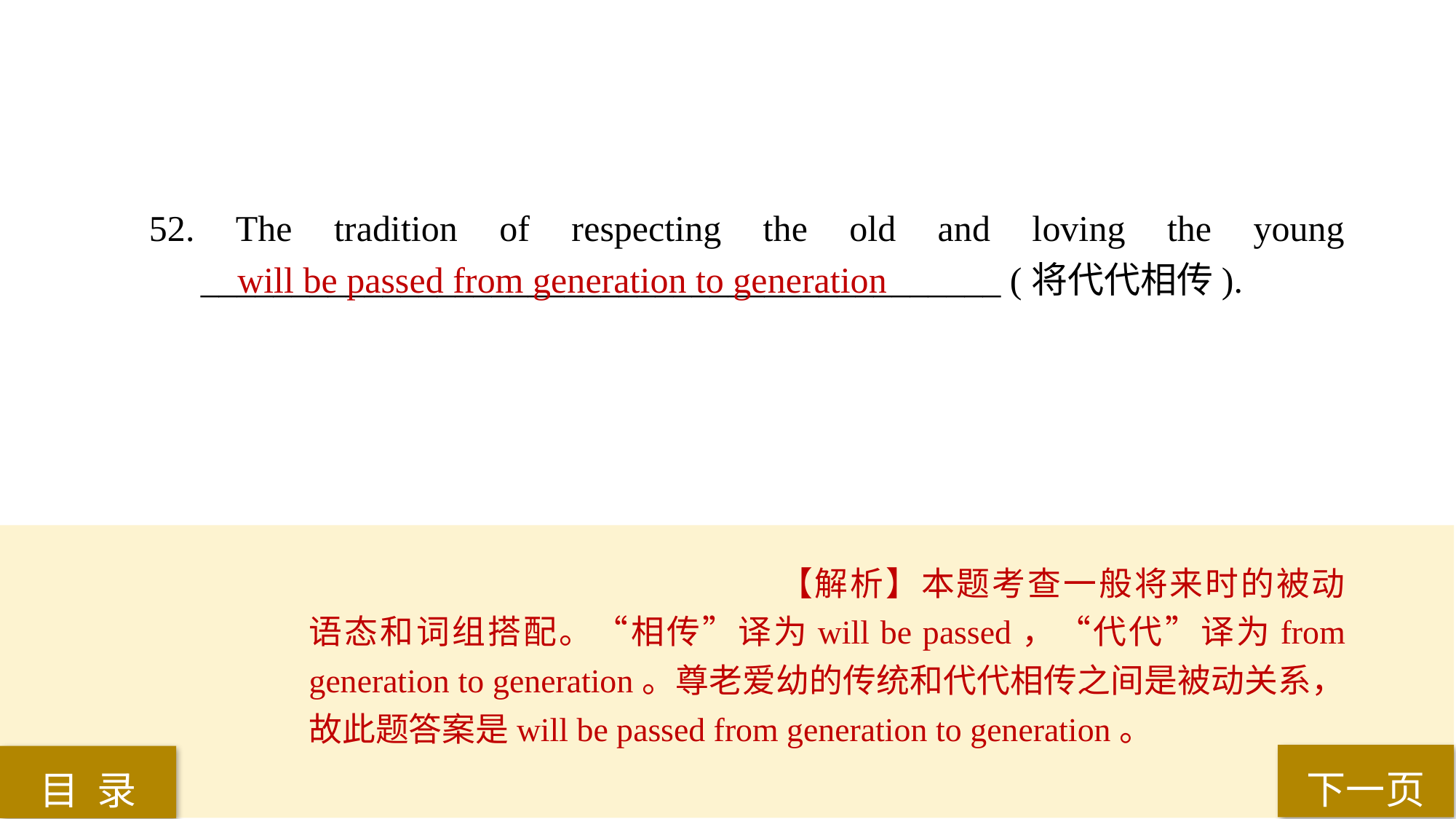

52. The tradition of respecting the old and loving the young ____________________________________________ (将代代相传).
will be passed from generation to generation
【解析】本题考查一般将来时的被动语态和词组搭配。“相传”译为will be passed，“代代”译为from generation to generation。尊老爱幼的传统和代代相传之间是被动关系，故此题答案是will be passed from generation to generation。